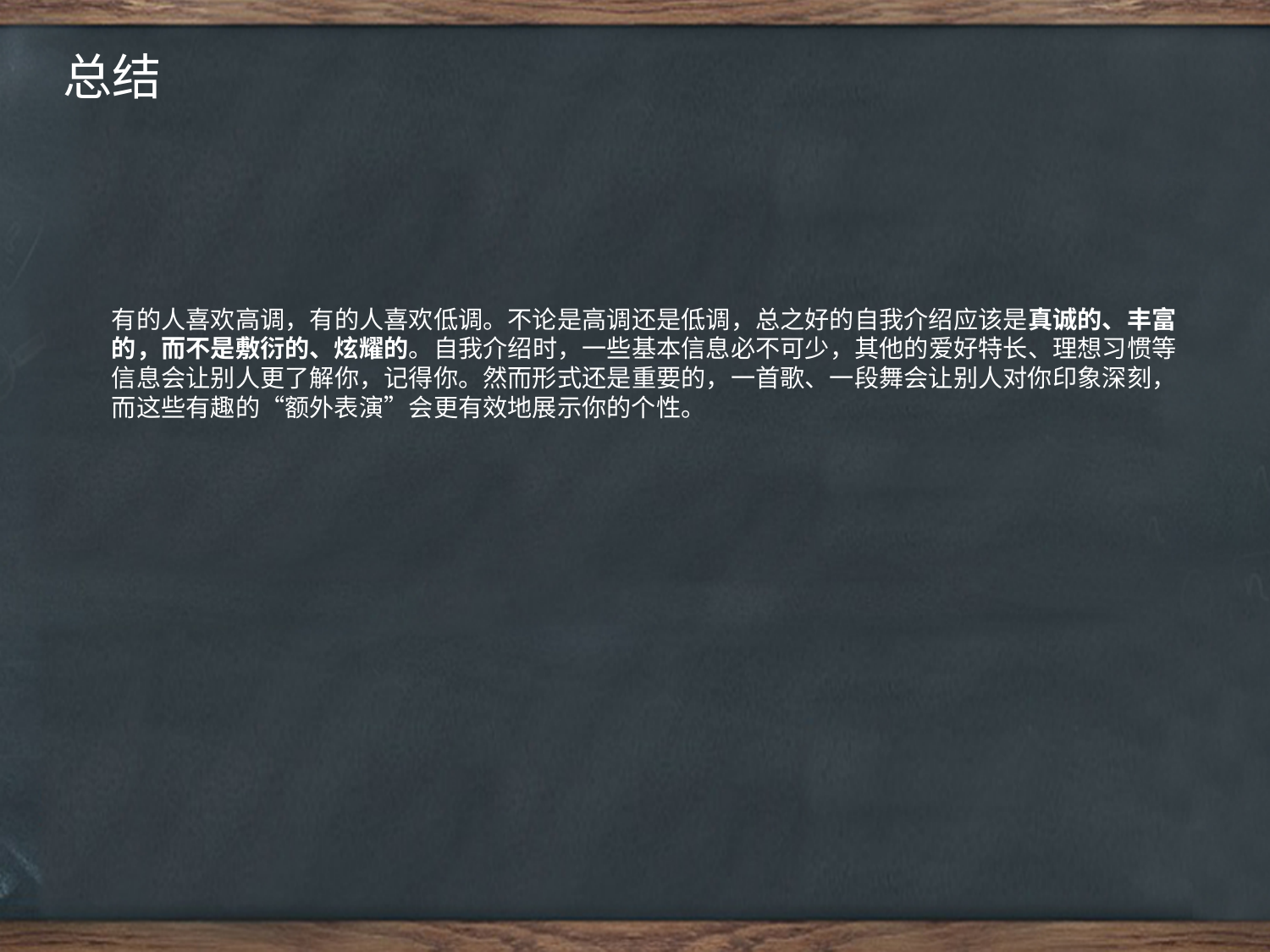

总结
点击添加文本
有的人喜欢高调，有的人喜欢低调。不论是高调还是低调，总之好的自我介绍应该是真诚的、丰富的，而不是敷衍的、炫耀的。自我介绍时，一些基本信息必不可少，其他的爱好特长、理想习惯等信息会让别人更了解你，记得你。然而形式还是重要的，一首歌、一段舞会让别人对你印象深刻，而这些有趣的“额外表演”会更有效地展示你的个性。

点击添加文本
点击添加文本
点击添加文本